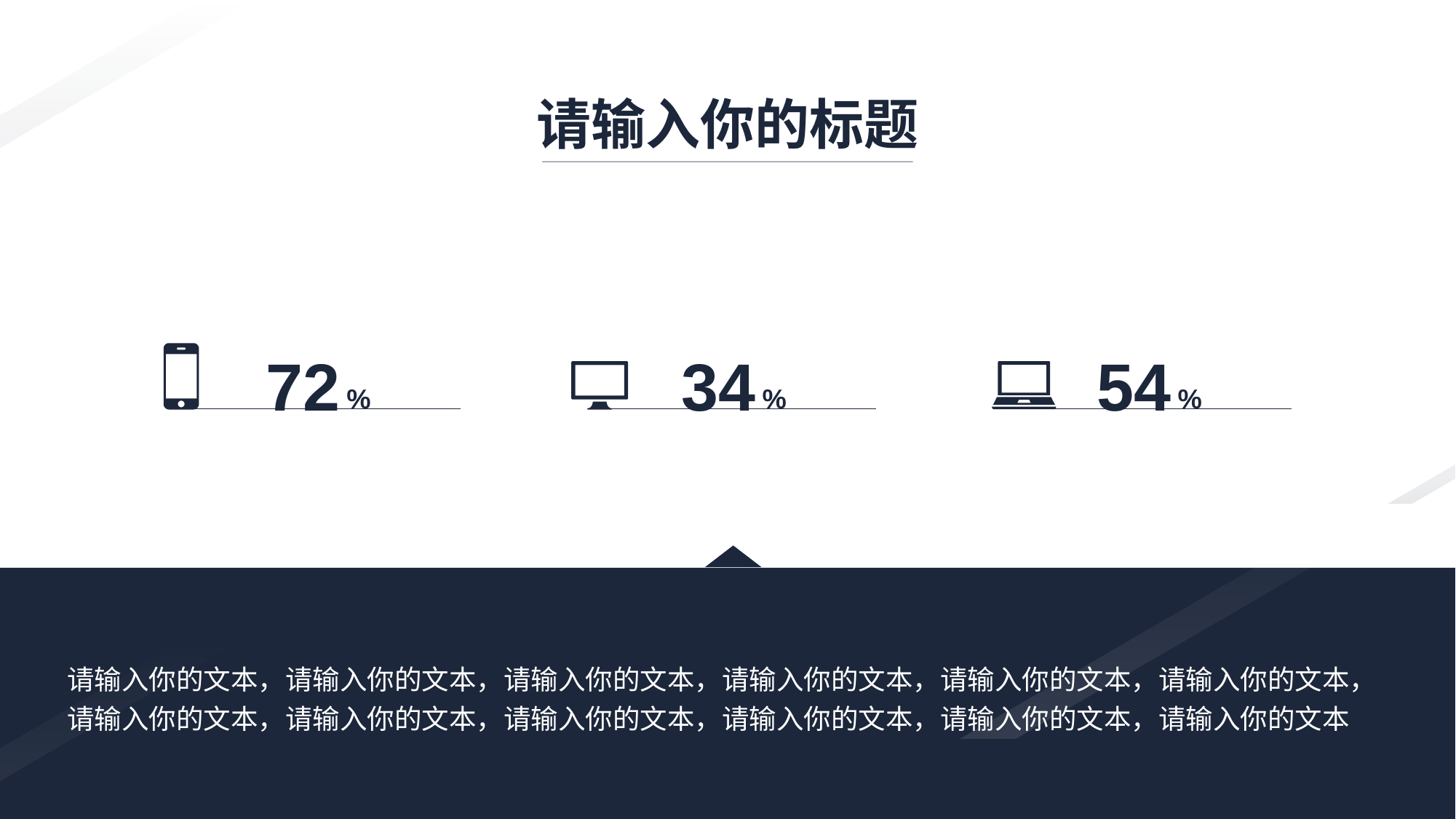

请输入你的标题
72
34
54

%
%
%

请输入你的文本，请输入你的文本，请输入你的文本，请输入你的文本，请输入你的文本，请输入你的文本，请输入你的文本，请输入你的文本，请输入你的文本，请输入你的文本，请输入你的文本，请输入你的文本